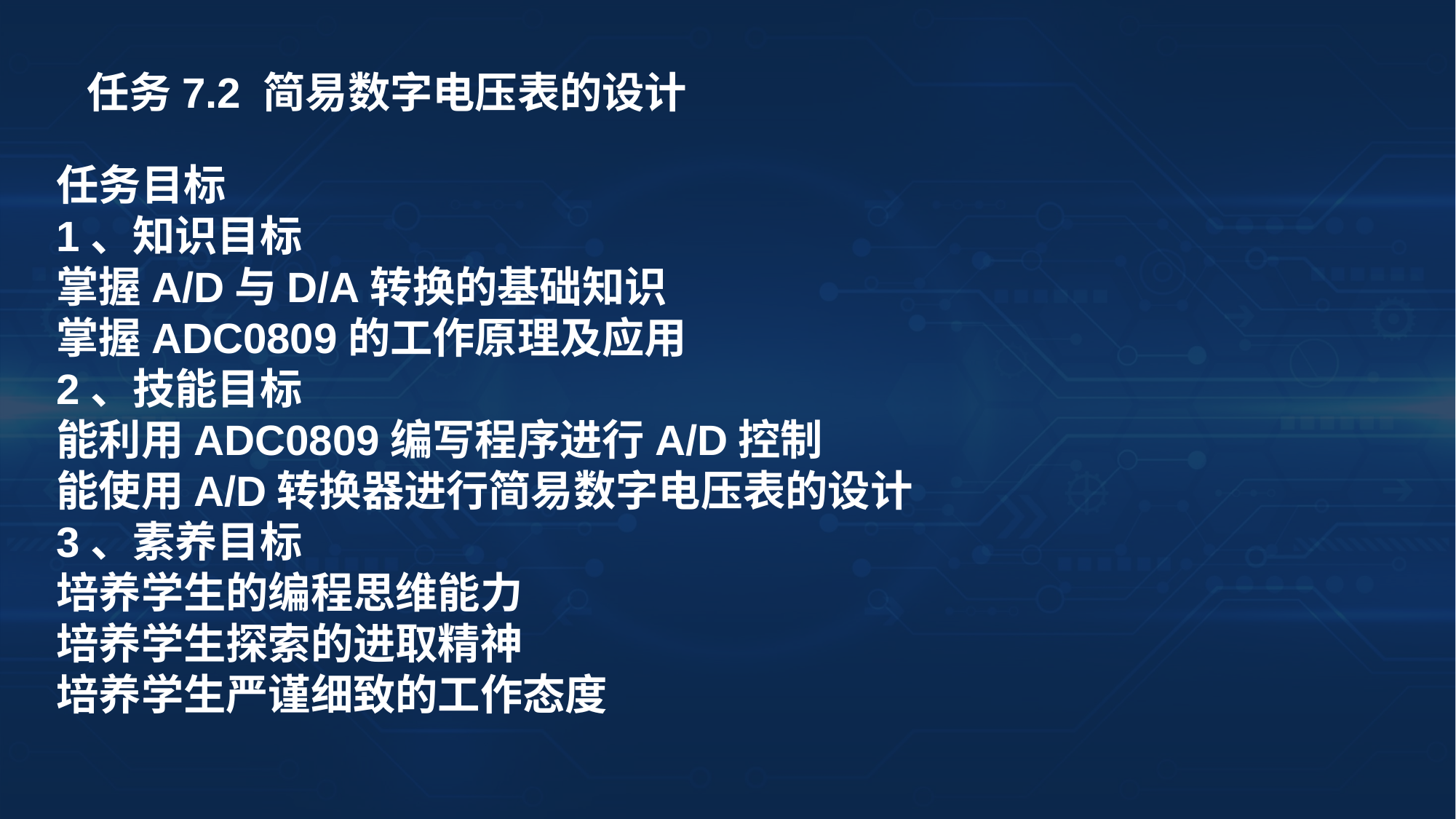

任务7.2 简易数字电压表的设计
任务目标
1、知识目标
掌握A/D与D/A转换的基础知识
掌握ADC0809的工作原理及应用
2、技能目标
能利用ADC0809编写程序进行A/D控制
能使用A/D转换器进行简易数字电压表的设计
3、素养目标
培养学生的编程思维能力
培养学生探索的进取精神
培养学生严谨细致的工作态度